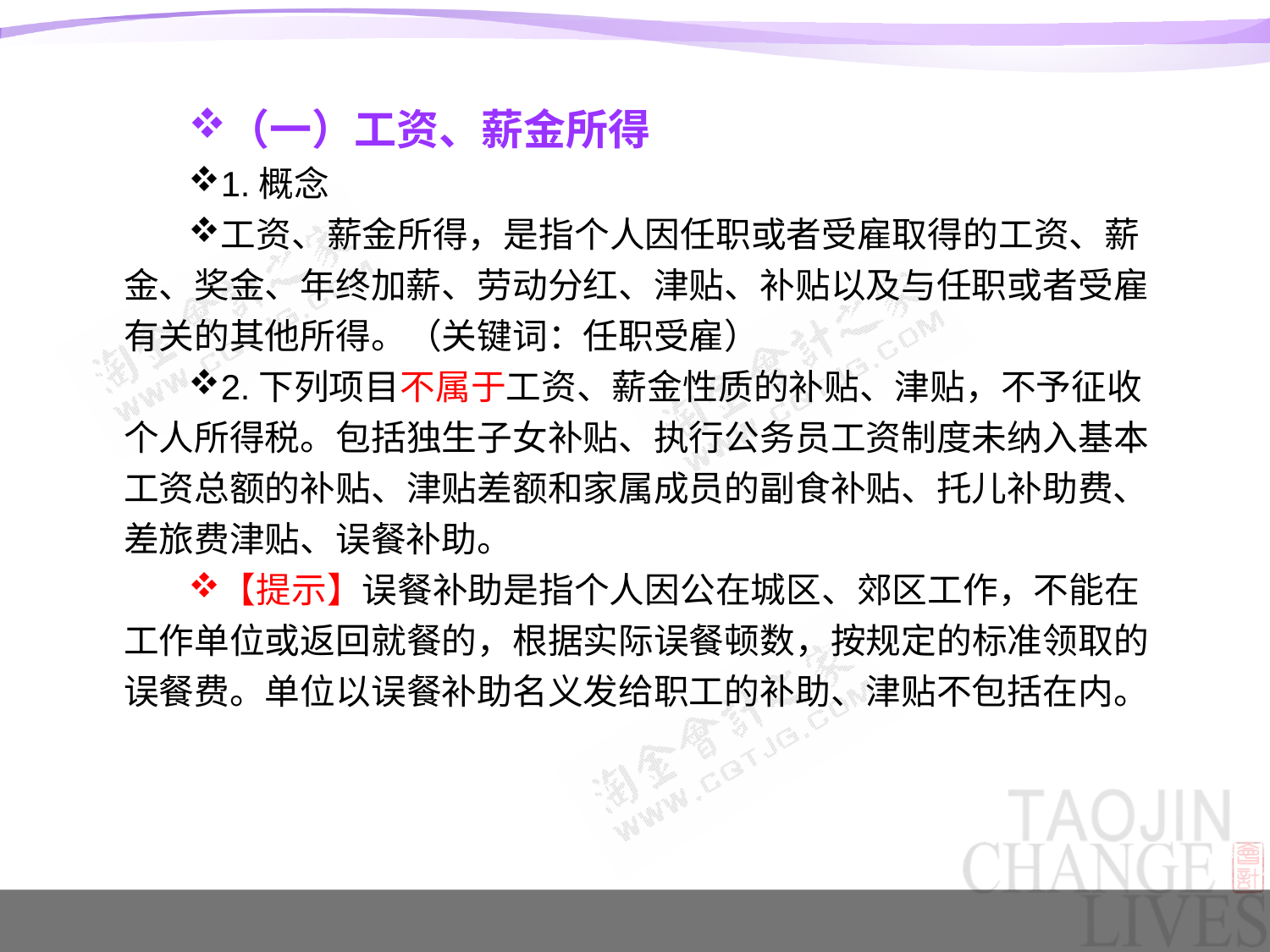

#
（一）工资、薪金所得
1.概念
工资、薪金所得，是指个人因任职或者受雇取得的工资、薪金、奖金、年终加薪、劳动分红、津贴、补贴以及与任职或者受雇有关的其他所得。（关键词：任职受雇）
2.下列项目不属于工资、薪金性质的补贴、津贴，不予征收个人所得税。包括独生子女补贴、执行公务员工资制度未纳入基本工资总额的补贴、津贴差额和家属成员的副食补贴、托儿补助费、差旅费津贴、误餐补助。
【提示】误餐补助是指个人因公在城区、郊区工作，不能在工作单位或返回就餐的，根据实际误餐顿数，按规定的标准领取的误餐费。单位以误餐补助名义发给职工的补助、津贴不包括在内。